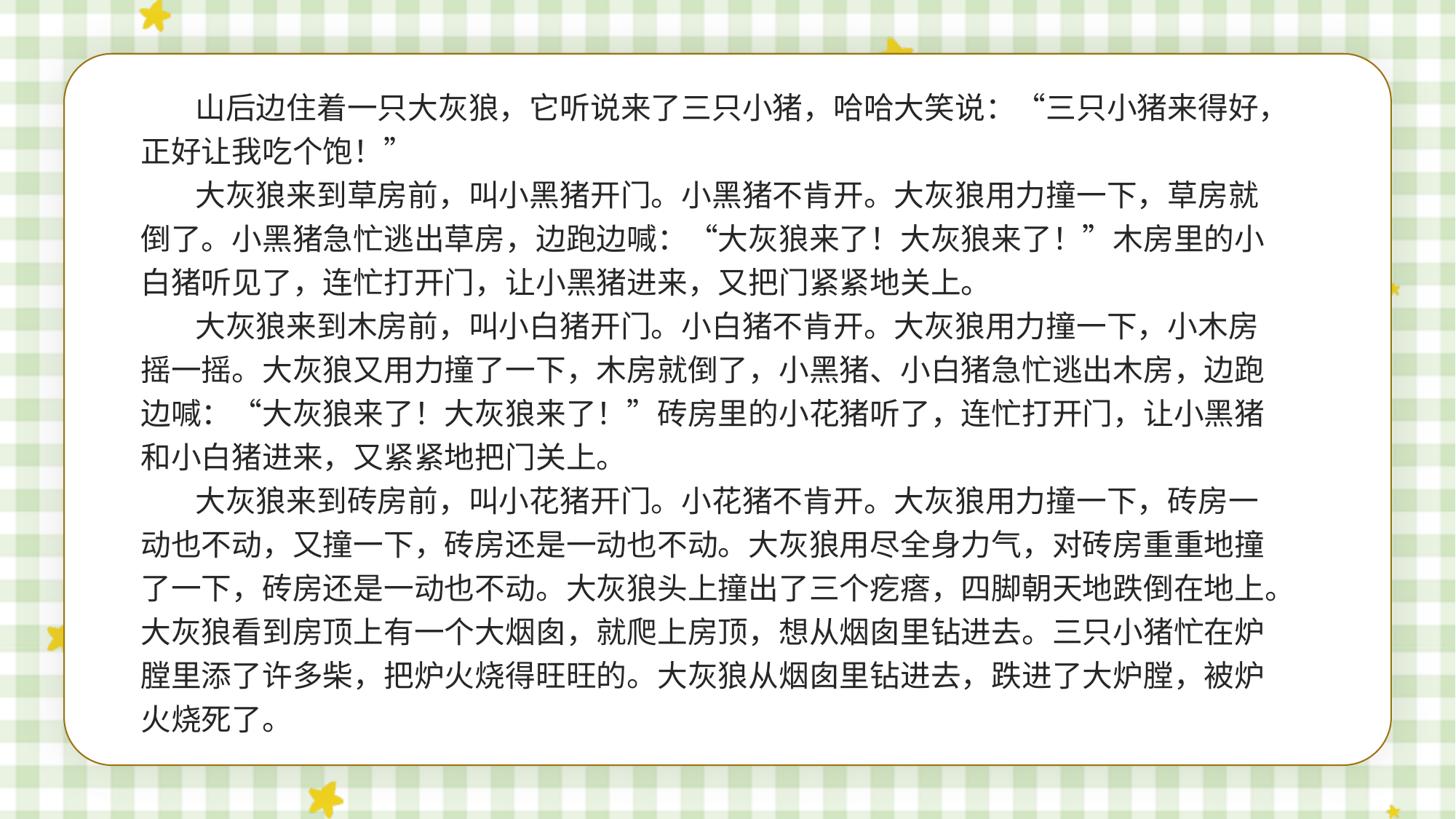

山后边住着一只大灰狼，它听说来了三只小猪，哈哈大笑说：“三只小猪来得好，正好让我吃个饱！”
大灰狼来到草房前，叫小黑猪开门。小黑猪不肯开。大灰狼用力撞一下，草房就倒了。小黑猪急忙逃出草房，边跑边喊：“大灰狼来了！大灰狼来了！”木房里的小白猪听见了，连忙打开门，让小黑猪进来，又把门紧紧地关上。
大灰狼来到木房前，叫小白猪开门。小白猪不肯开。大灰狼用力撞一下，小木房摇一摇。大灰狼又用力撞了一下，木房就倒了，小黑猪、小白猪急忙逃出木房，边跑边喊：“大灰狼来了！大灰狼来了！”砖房里的小花猪听了，连忙打开门，让小黑猪和小白猪进来，又紧紧地把门关上。
大灰狼来到砖房前，叫小花猪开门。小花猪不肯开。大灰狼用力撞一下，砖房一动也不动，又撞一下，砖房还是一动也不动。大灰狼用尽全身力气，对砖房重重地撞了一下，砖房还是一动也不动。大灰狼头上撞出了三个疙瘩，四脚朝天地跌倒在地上。大灰狼看到房顶上有一个大烟囱，就爬上房顶，想从烟囱里钻进去。三只小猪忙在炉膛里添了许多柴，把炉火烧得旺旺的。大灰狼从烟囱里钻进去，跌进了大炉膛，被炉火烧死了。